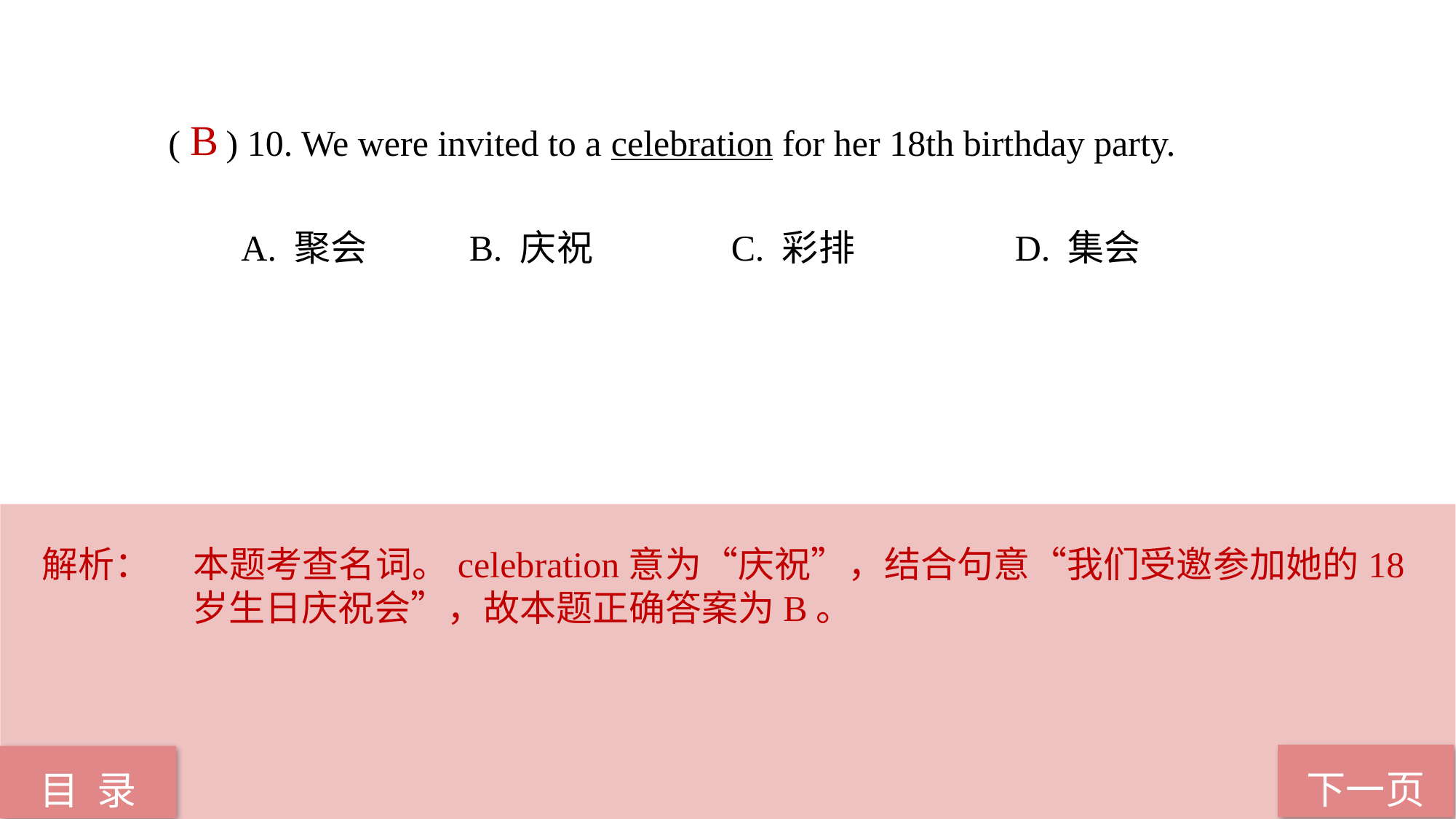

(     ) 10. We were invited to a celebration for her 18th birthday party.

        A. 聚会	         B. 庆祝       	 C. 彩排	         D. 集会
B
解析：	本题考查名词。celebration意为“庆祝”，结合句意“我们受邀参加她的18岁生日庆祝会”，故本题正确答案为B。